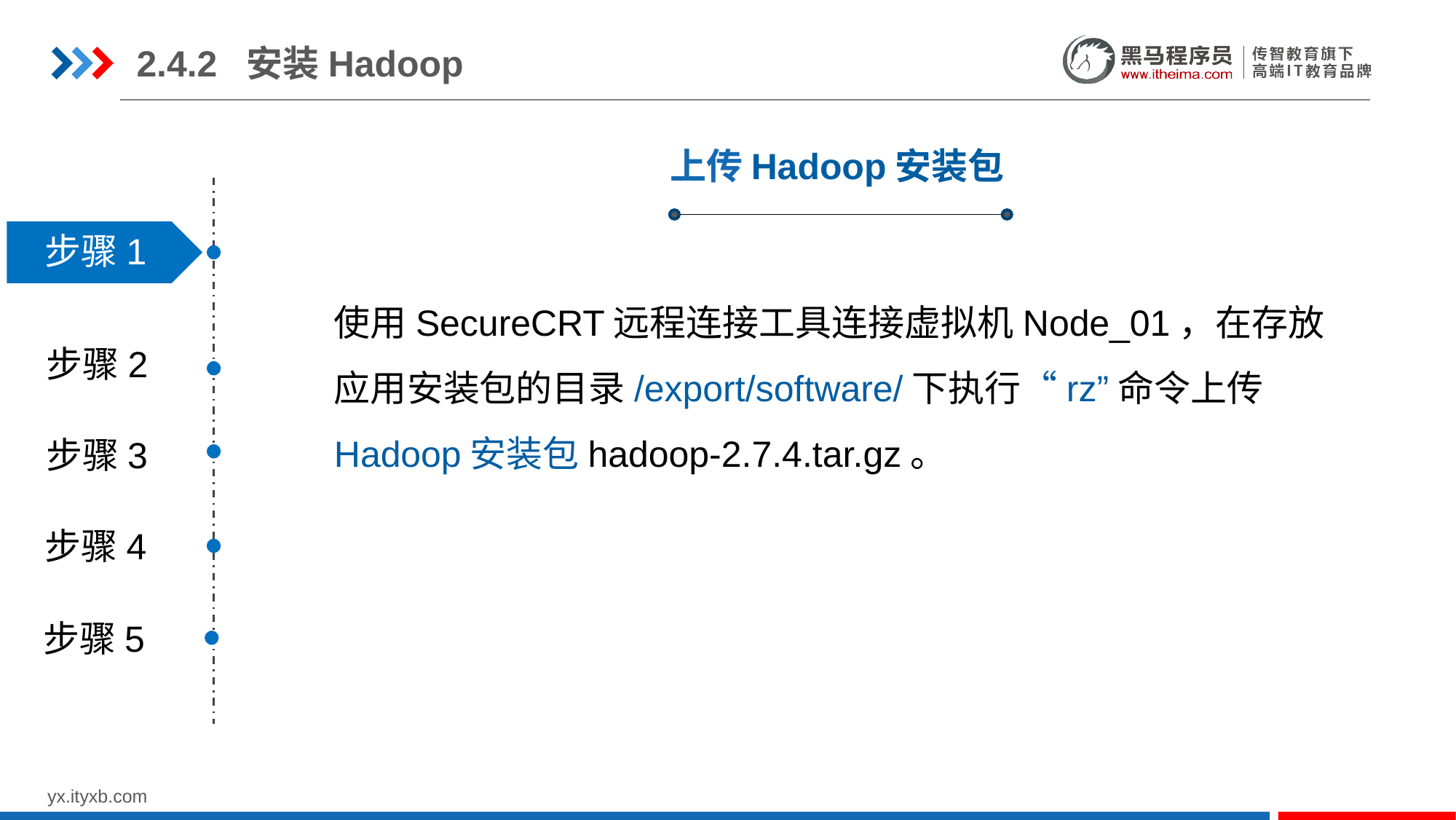

2.4.2  安装Hadoop
上传Hadoop安装包

步骤1

使用SecureCRT远程连接工具连接虚拟机Node_01，在存放应用安装包的目录/export/software/下执行“rz”命令上传Hadoop安装包hadoop-2.7.4.tar.gz。
步骤2

步骤3

步骤4

步骤5